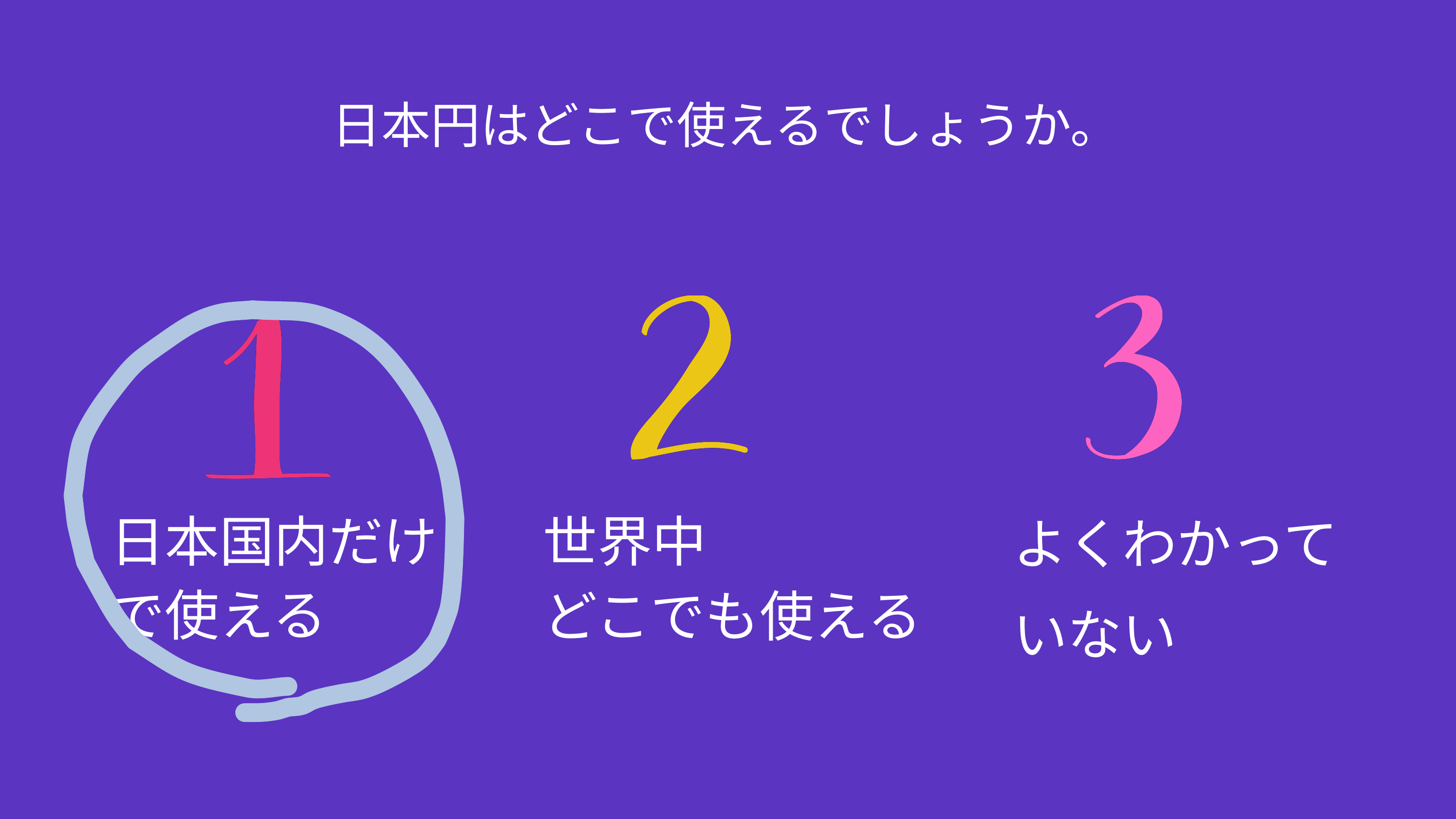

日本円はどこで使えるでしょうか。

よくわかって
いない
世界中
どこでも使える
日本国内だけ
で使える